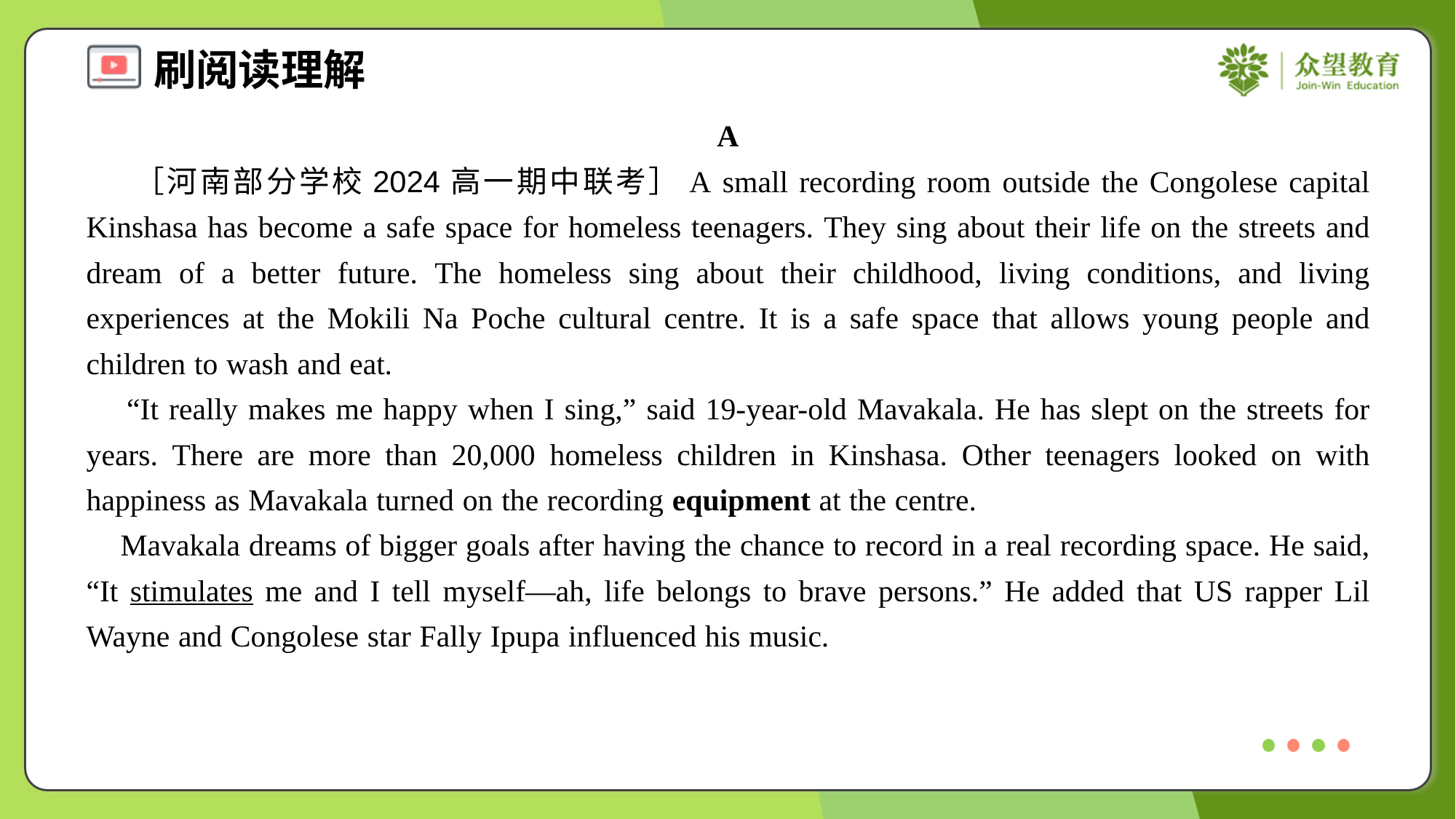

A
    ［河南部分学校2024高一期中联考］A small recording room outside the Congolese capital Kinshasa has become a safe space for homeless teenagers. They sing about their life on the streets and dream of a better future. The homeless sing about their childhood, living conditions, and living experiences at the Mokili Na Poche cultural centre. It is a safe space that allows young people and children to wash and eat.
    “It really makes me happy when I sing,” said 19-year-old Mavakala. He has slept on the streets for years. There are more than 20,000 homeless children in Kinshasa. Other teenagers looked on with happiness as Mavakala turned on the recording equipment at the centre.
    Mavakala dreams of bigger goals after having the chance to record in a real recording space. He said, “It stimulates me and I tell myself—ah, life belongs to brave persons.” He added that US rapper Lil Wayne and Congolese star Fally Ipupa influenced his music.